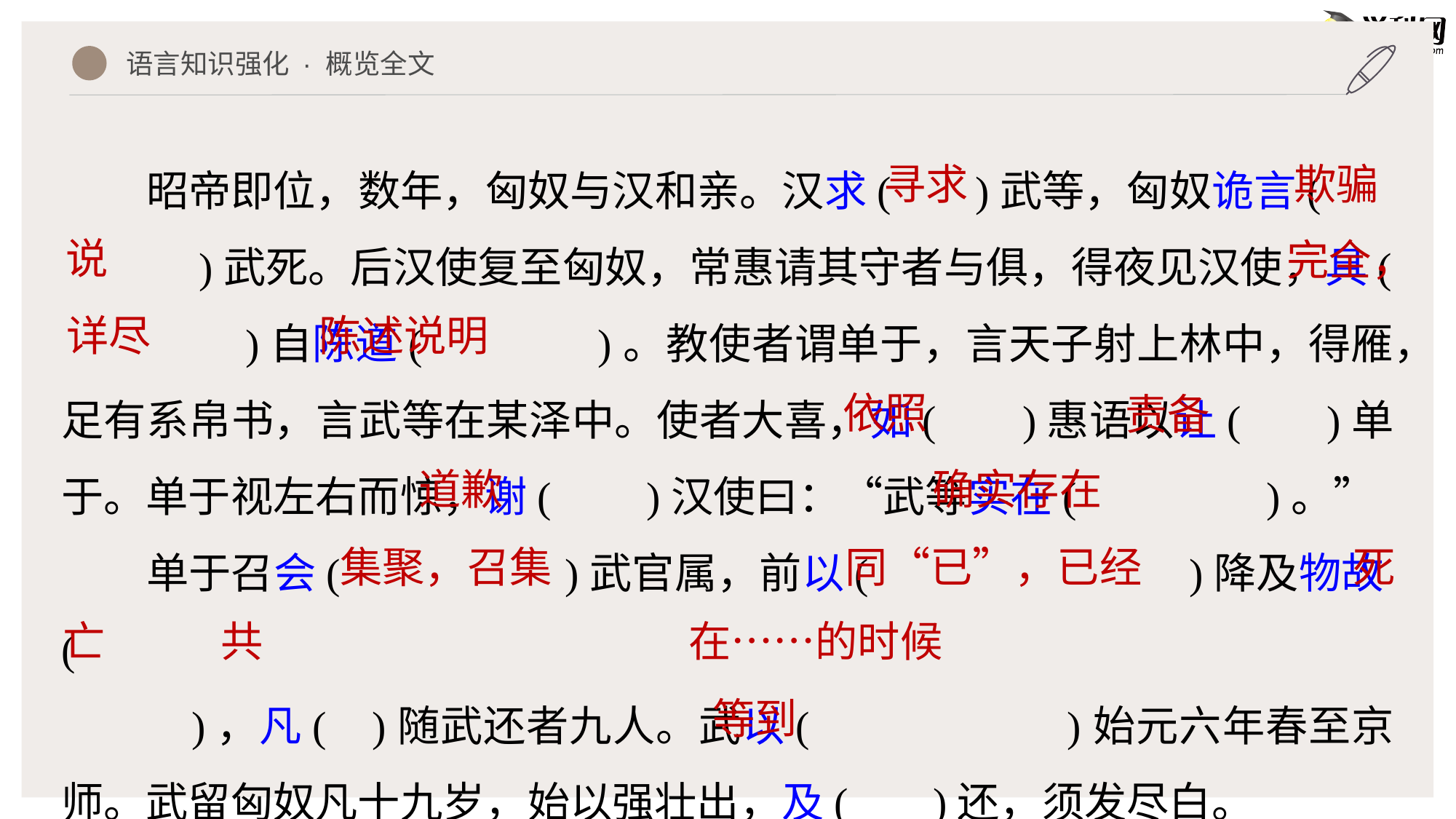

语言知识强化 · 概览全文

昭帝即位，数年，匈奴与汉和亲。汉求(        )武等，匈奴诡言(
     )武死。后汉使复至匈奴，常惠请其守者与俱，得夜见汉使，具(
         )自陈道(                )。教使者谓单于，言天子射上林中，得雁，足有系帛书，言武等在某泽中。使者大喜，如(        )惠语以让(        )单于。单于视左右而惊，谢(         )汉使曰：“武等实在(                  )。”
单于召会(                     )武官属，前以(                              )降及物故(
    )，凡(    )随武还者九人。武以(                       )始元六年春至京师。武留匈奴凡十九岁，始以强壮出，及(        )还，须发尽白。
寻求
欺骗
说
完全，
详尽
陈述说明
依照
责备
确实存在
道歉
集聚，召集
同“已”，已经
死
亡
共
在……的时候
等到